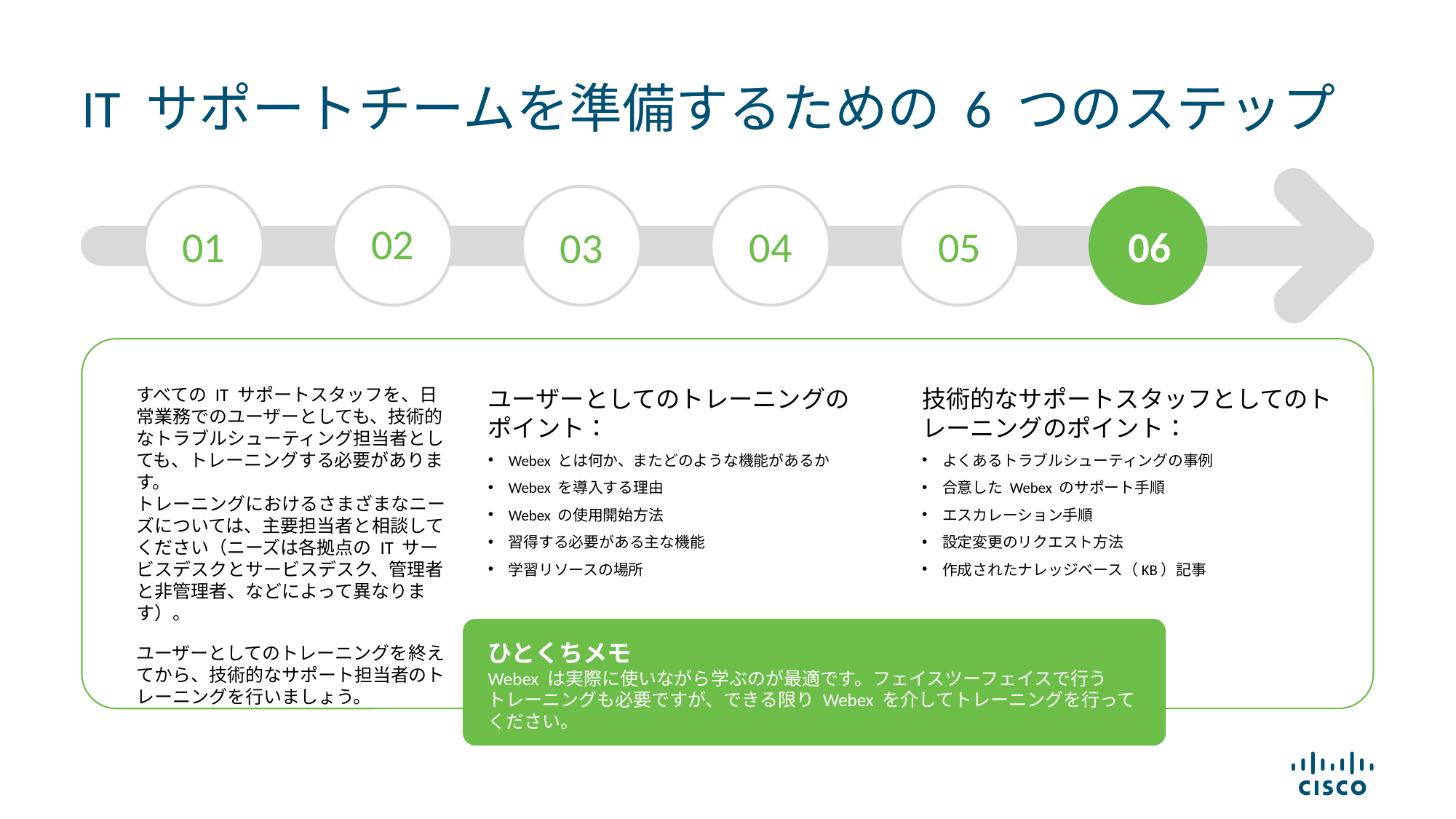

# IT サポートチームを準備するための 6 つのステップ

02
01
04
05
06
03

すべての IT サポートスタッフを、日常業務でのユーザーとしても、技術的なトラブルシューティング担当者としても、トレーニングする必要があります。
トレーニングにおけるさまざまなニーズについては、主要担当者と相談してください（ニーズは各拠点の IT サービスデスクとサービスデスク、管理者と非管理者、などによって異なります）。
ユーザーとしてのトレーニングを終えてから、技術的なサポート担当者のトレーニングを行いましょう。
ユーザーとしてのトレーニングの
ポイント：
Webex とは何か、またどのような機能があるか
Webex を導入する理由
Webex の使用開始方法
習得する必要がある主な機能
学習リソースの場所

技術的なサポートスタッフとしてのトレーニングのポイント：
よくあるトラブルシューティングの事例
合意した Webex のサポート手順
エスカレーション手順
設定変更のリクエスト方法
作成されたナレッジベース（KB）記事

ひとくちメモ
Webex は実際に使いながら学ぶのが最適です。フェイスツーフェイスで行う
トレーニングも必要ですが、できる限り Webex を介してトレーニングを行ってください。